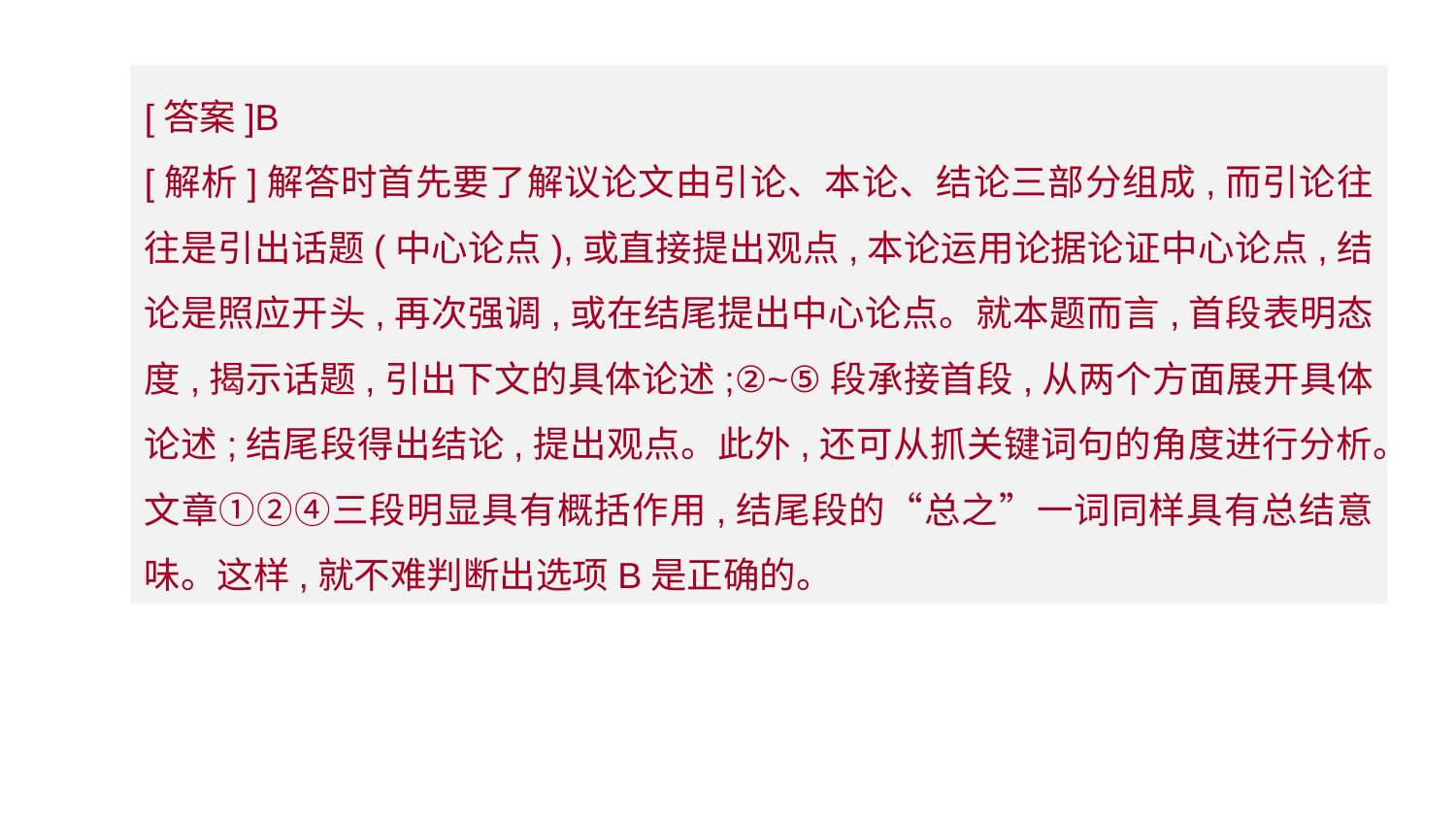

[答案]B
[解析]解答时首先要了解议论文由引论、本论、结论三部分组成,而引论往往是引出话题(中心论点),或直接提出观点,本论运用论据论证中心论点,结论是照应开头,再次强调,或在结尾提出中心论点。就本题而言,首段表明态度,揭示话题,引出下文的具体论述;②~⑤段承接首段,从两个方面展开具体论述;结尾段得出结论,提出观点。此外,还可从抓关键词句的角度进行分析。文章①②④三段明显具有概括作用,结尾段的“总之”一词同样具有总结意味。这样,就不难判断出选项B是正确的。